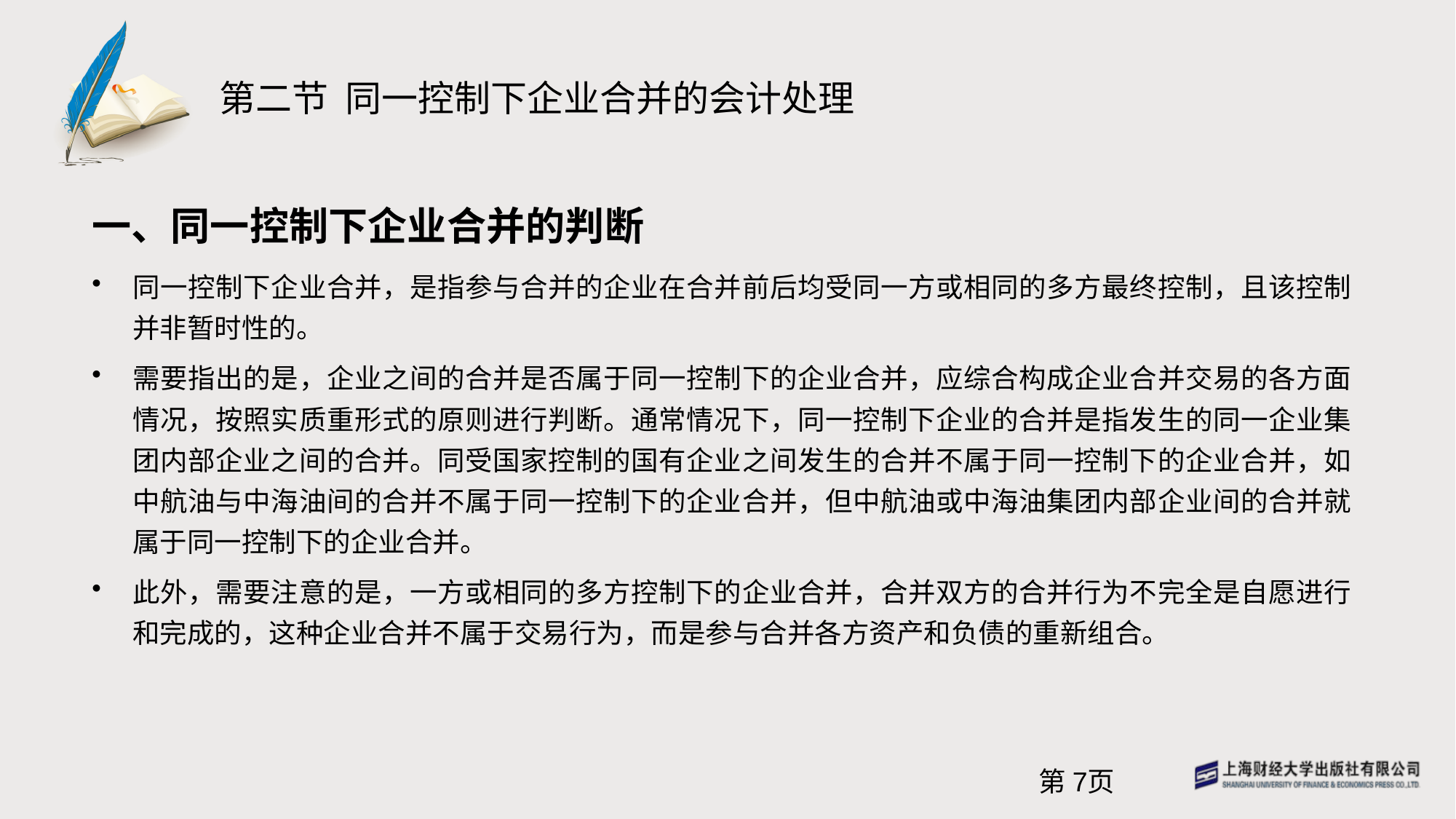

# 第二节  同一控制下企业合并的会计处理
一、同一控制下企业合并的判断
同一控制下企业合并，是指参与合并的企业在合并前后均受同一方或相同的多方最终控制，且该控制并非暂时性的。
需要指出的是，企业之间的合并是否属于同一控制下的企业合并，应综合构成企业合并交易的各方面情况，按照实质重形式的原则进行判断。通常情况下，同一控制下企业的合并是指发生的同一企业集团内部企业之间的合并。同受国家控制的国有企业之间发生的合并不属于同一控制下的企业合并，如中航油与中海油间的合并不属于同一控制下的企业合并，但中航油或中海油集团内部企业间的合并就属于同一控制下的企业合并。
此外，需要注意的是，一方或相同的多方控制下的企业合并，合并双方的合并行为不完全是自愿进行和完成的，这种企业合并不属于交易行为，而是参与合并各方资产和负债的重新组合。

7